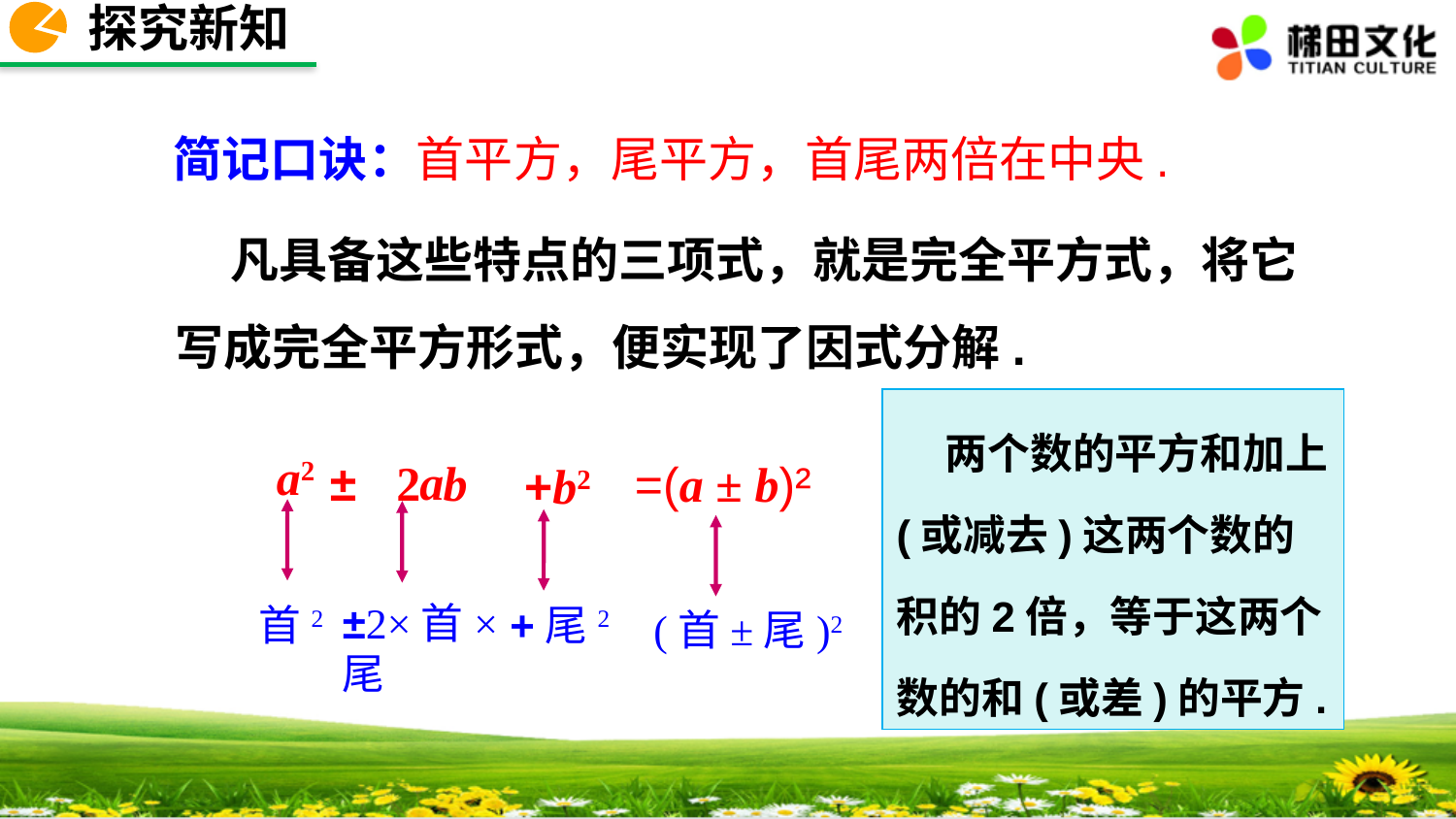

探究新知

简记口诀：首平方，尾平方，首尾两倍在中央.
    凡具备这些特点的三项式，就是完全平方式，将它写成完全平方形式，便实现了因式分解.
    两个数的平方和加上(或减去)这两个数的积的2倍，等于这两个数的和(或差)的平方.
a2
a
2
b
±
=(a ± b)²
+b2

±2×首×尾
首2
+尾2
(首±尾)2